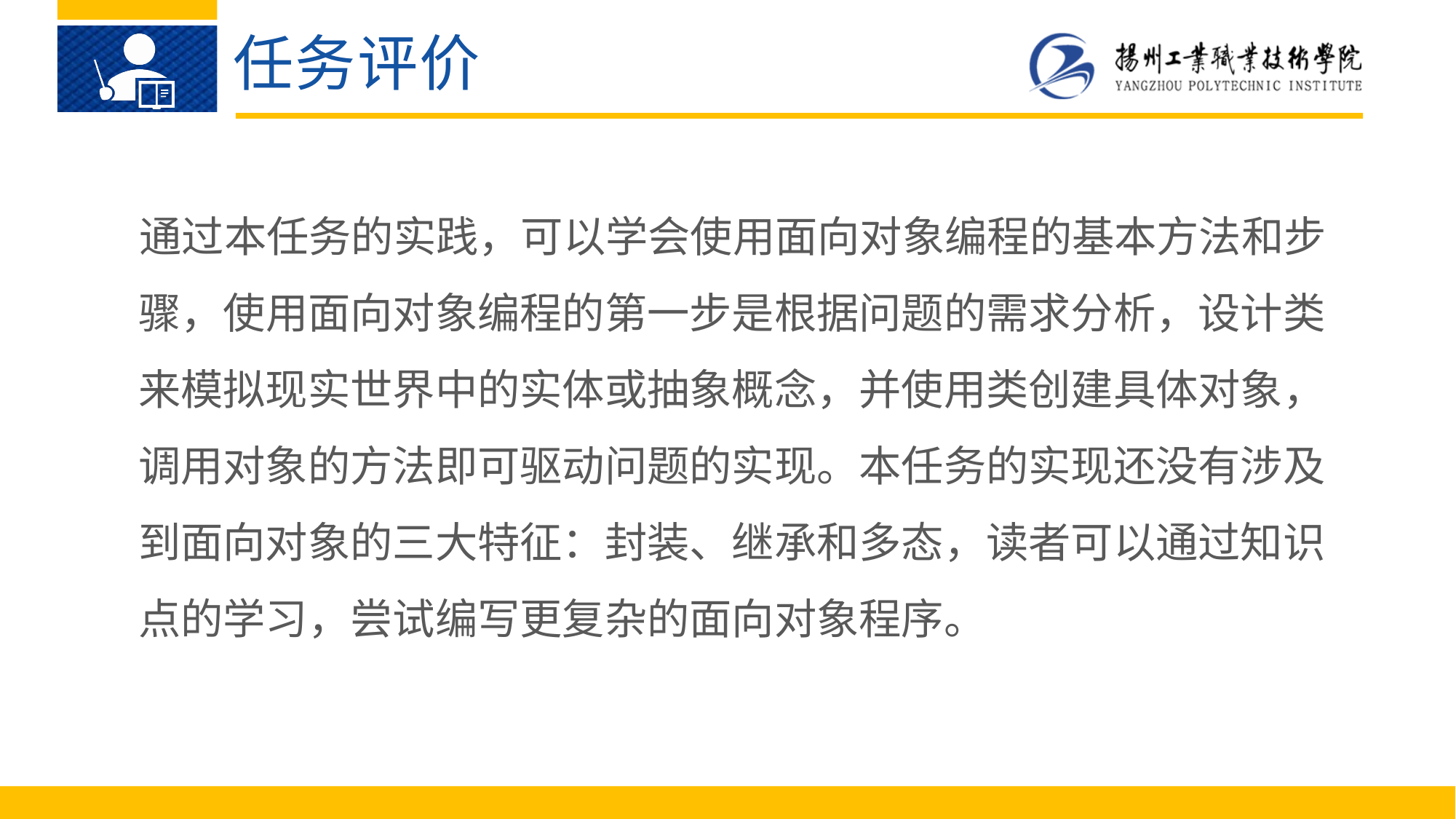

# 任务评价
通过本任务的实践，可以学会使用面向对象编程的基本方法和步骤，使用面向对象编程的第一步是根据问题的需求分析，设计类来模拟现实世界中的实体或抽象概念，并使用类创建具体对象，调用对象的方法即可驱动问题的实现。本任务的实现还没有涉及到面向对象的三大特征：封装、继承和多态，读者可以通过知识点的学习，尝试编写更复杂的面向对象程序。